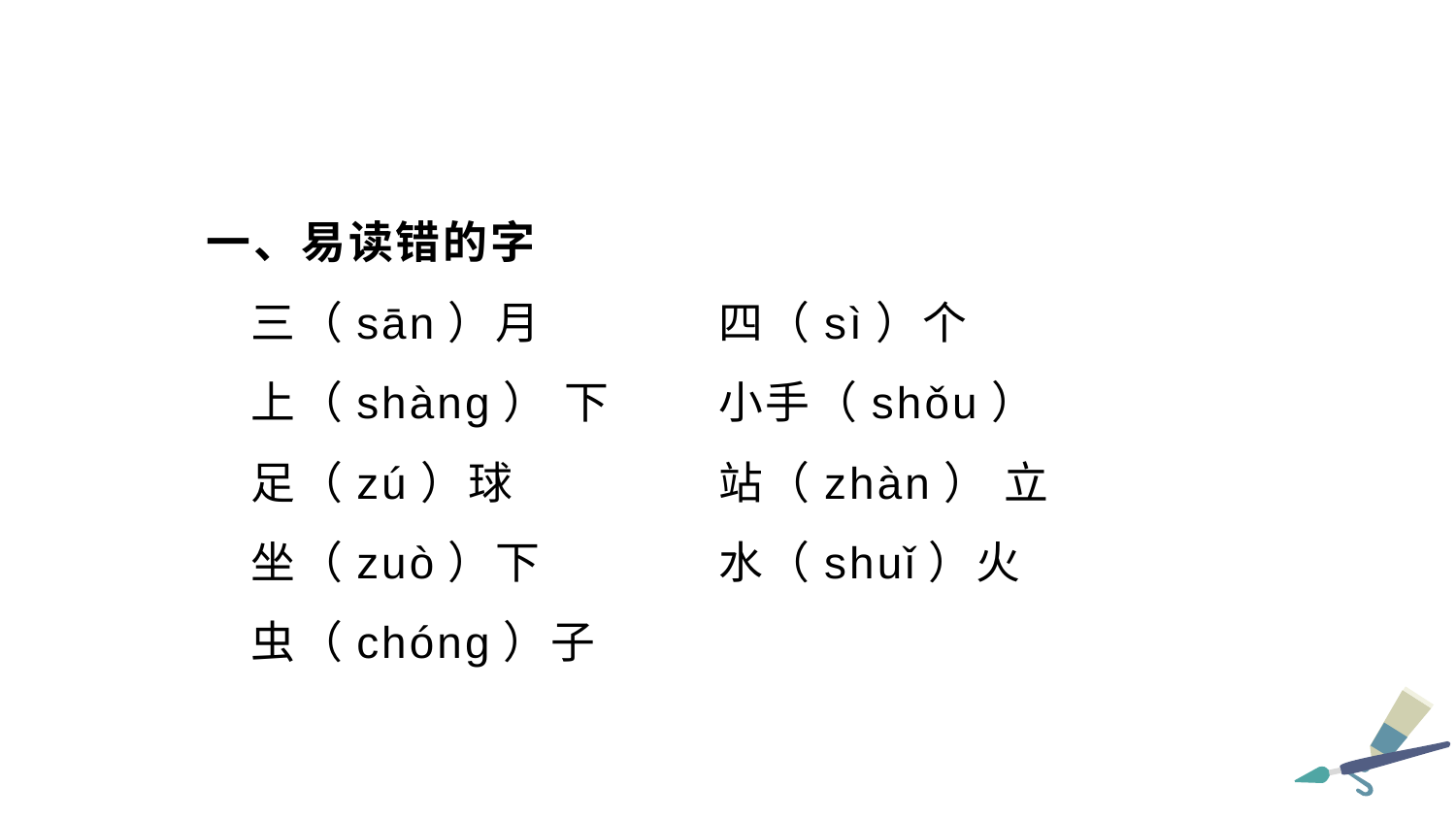

一、易读错的字
三（sān）月	    四（sì）个
上（shàng） 下	    小手（shǒu）
足（zú）球	    站（zhàn） 立
坐（zuò）下	    水（shuǐ）火
虫（chónɡ）子